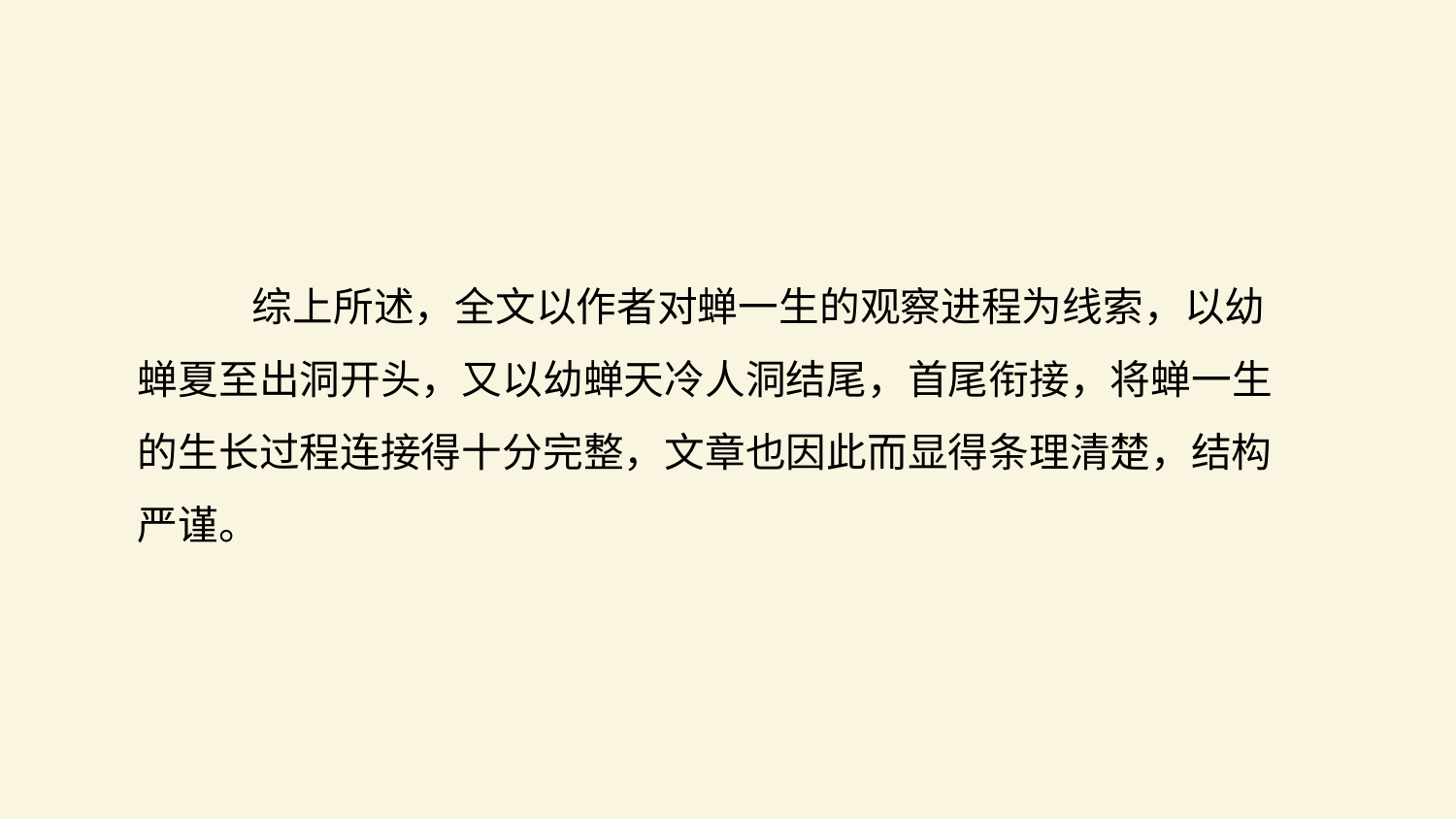

综上所述，全文以作者对蝉一生的观察进程为线索，以幼蝉夏至出洞开头，又以幼蝉天冷人洞结尾，首尾衔接，将蝉一生的生长过程连接得十分完整，文章也因此而显得条理清楚，结构严谨。